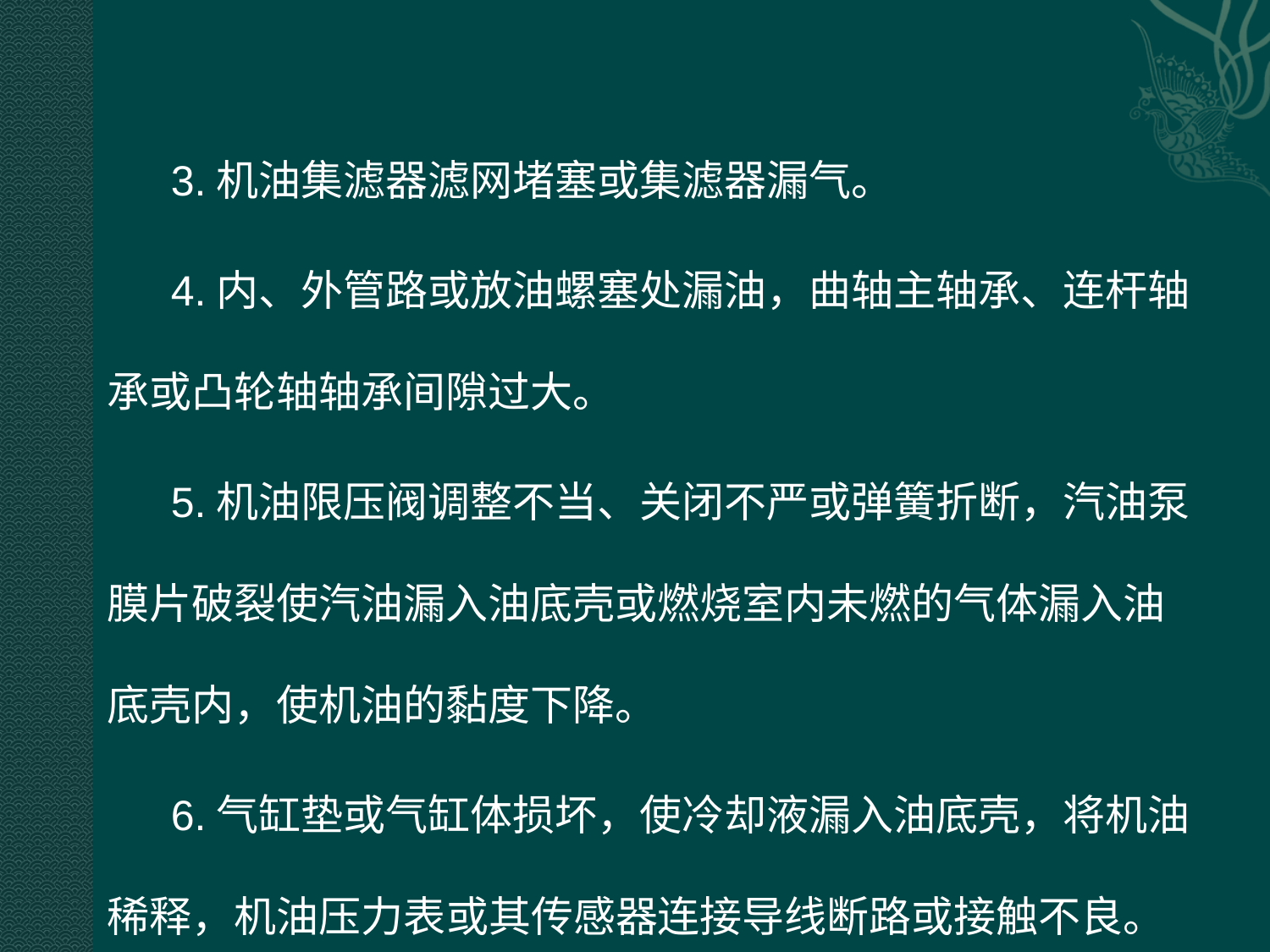

3.机油集滤器滤网堵塞或集滤器漏气。
4.内、外管路或放油螺塞处漏油，曲轴主轴承、连杆轴承或凸轮轴轴承间隙过大。
5.机油限压阀调整不当、关闭不严或弹簧折断，汽油泵膜片破裂使汽油漏入油底壳或燃烧室内未燃的气体漏入油底壳内，使机油的黏度下降。
6.气缸垫或气缸体损坏，使冷却液漏入油底壳，将机油稀释，机油压力表或其传感器连接导线断路或接触不良。